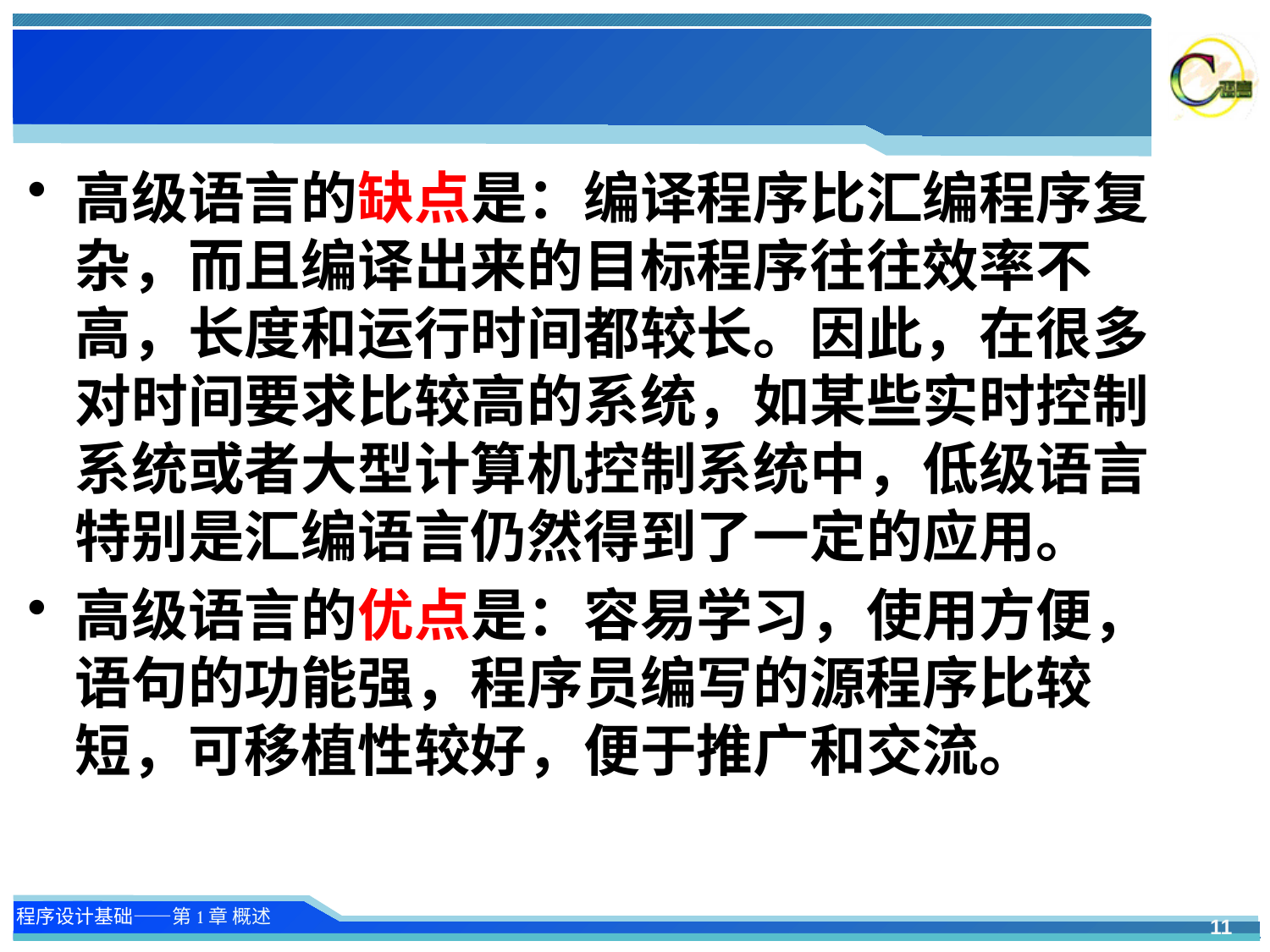

高级语言的缺点是：编译程序比汇编程序复杂，而且编译出来的目标程序往往效率不高，长度和运行时间都较长。因此，在很多对时间要求比较高的系统，如某些实时控制系统或者大型计算机控制系统中，低级语言特别是汇编语言仍然得到了一定的应用。
高级语言的优点是：容易学习，使用方便，语句的功能强，程序员编写的源程序比较短，可移植性较好，便于推广和交流。
11